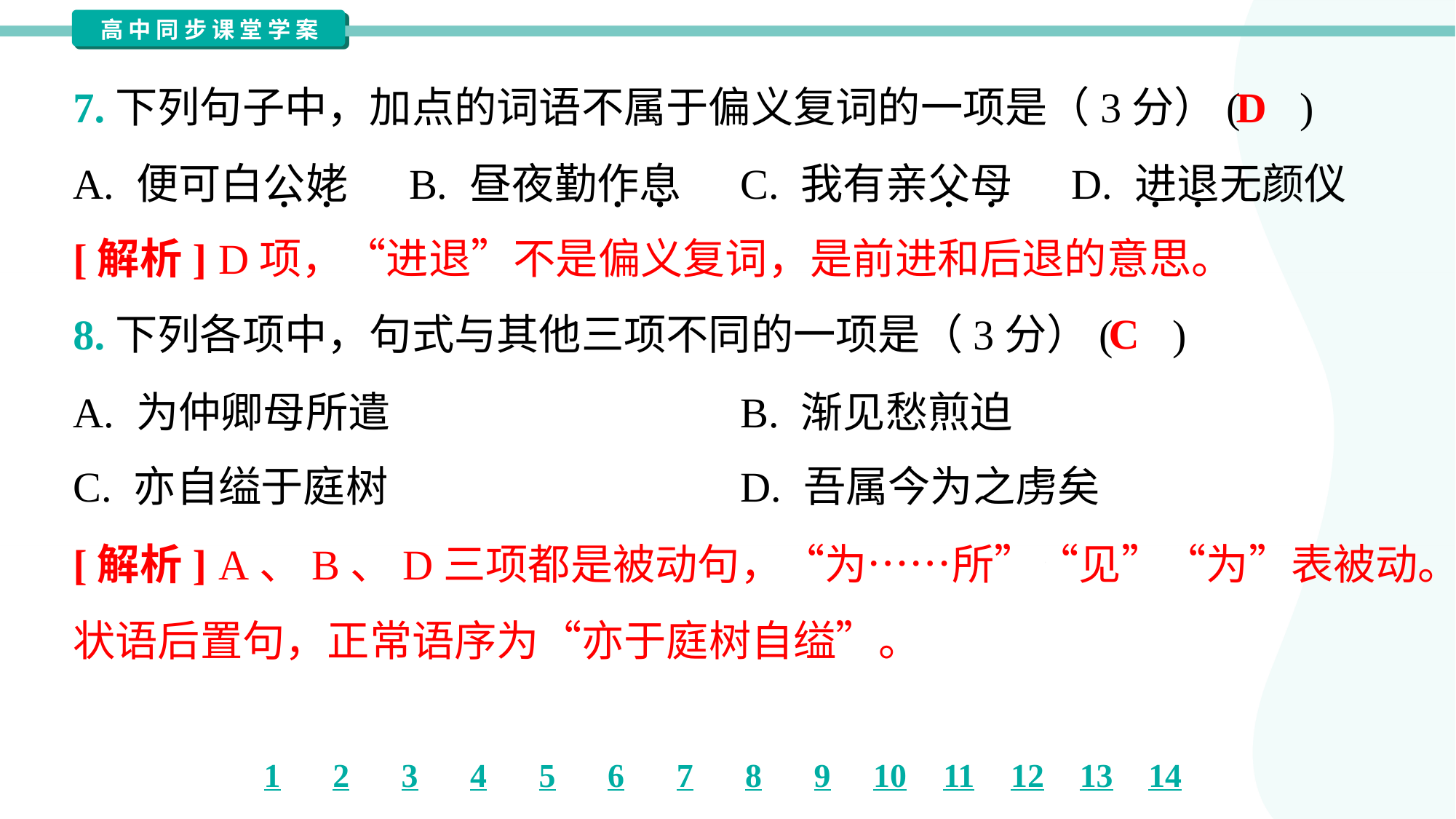

D
7.下列句子中，加点的词语不属于偏义复词的一项是（3分）(     )
A. 便可白公姥	B. 昼夜勤作息	C. 我有亲父母	D. 进退无颜仪

[解析] D项，“进退”不是偏义复词，是前进和后退的意思。
C
8.下列各项中，句式与其他三项不同的一项是（3分）(     )
A. 为仲卿母所遣	B. 渐见愁煎迫
C. 亦自缢于庭树	D. 吾属今为之虏矣
[解析] A、B、D三项都是被动句，“为……所”“见”“为”表被动。C项是
状语后置句，正常语序为“亦于庭树自缢”。